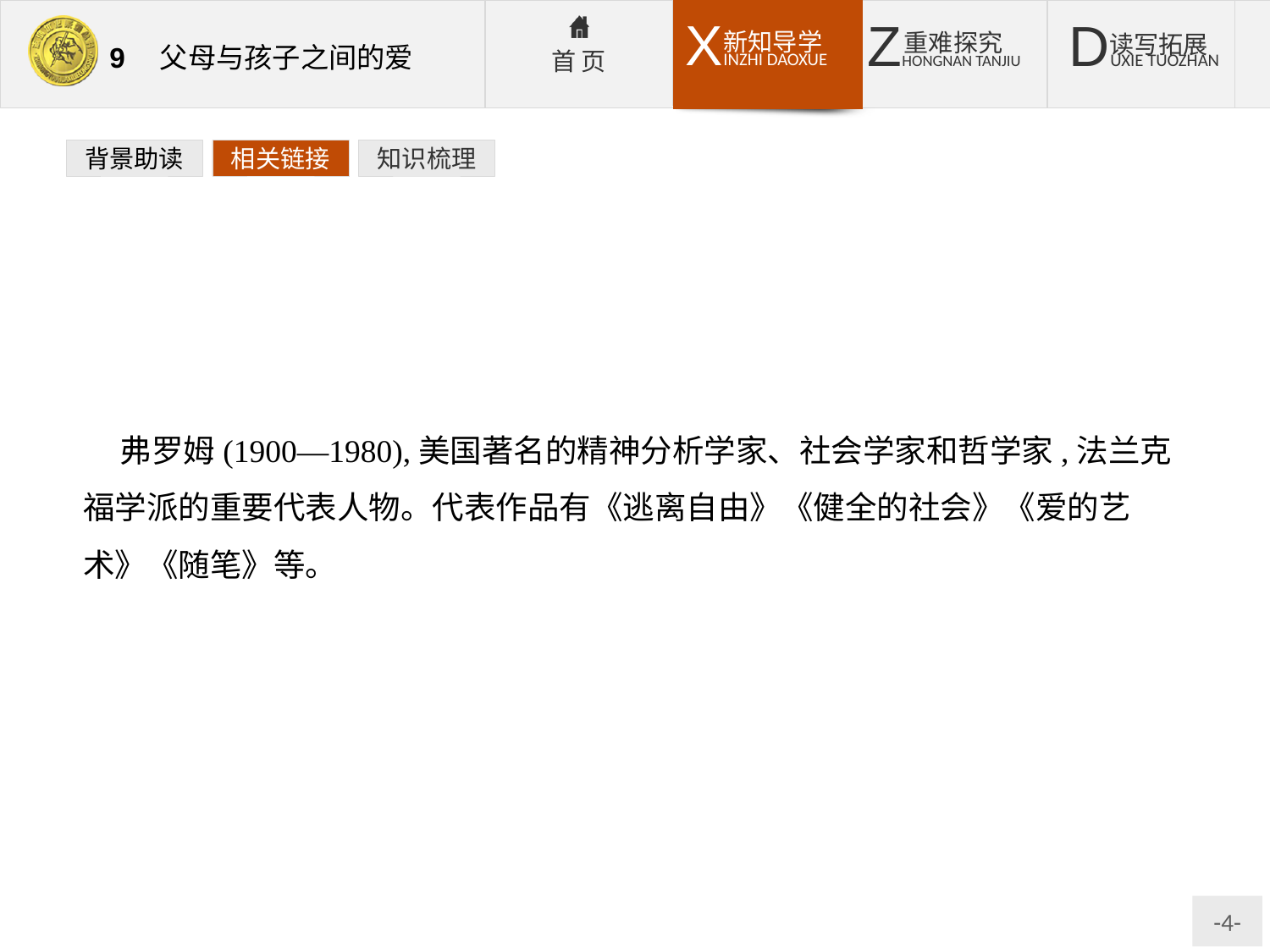

背景助读
相关链接
知识梳理
弗罗姆(1900—1980),美国著名的精神分析学家、社会学家和哲学家,法兰克福学派的重要代表人物。代表作品有《逃离自由》《健全的社会》《爱的艺术》《随笔》等。